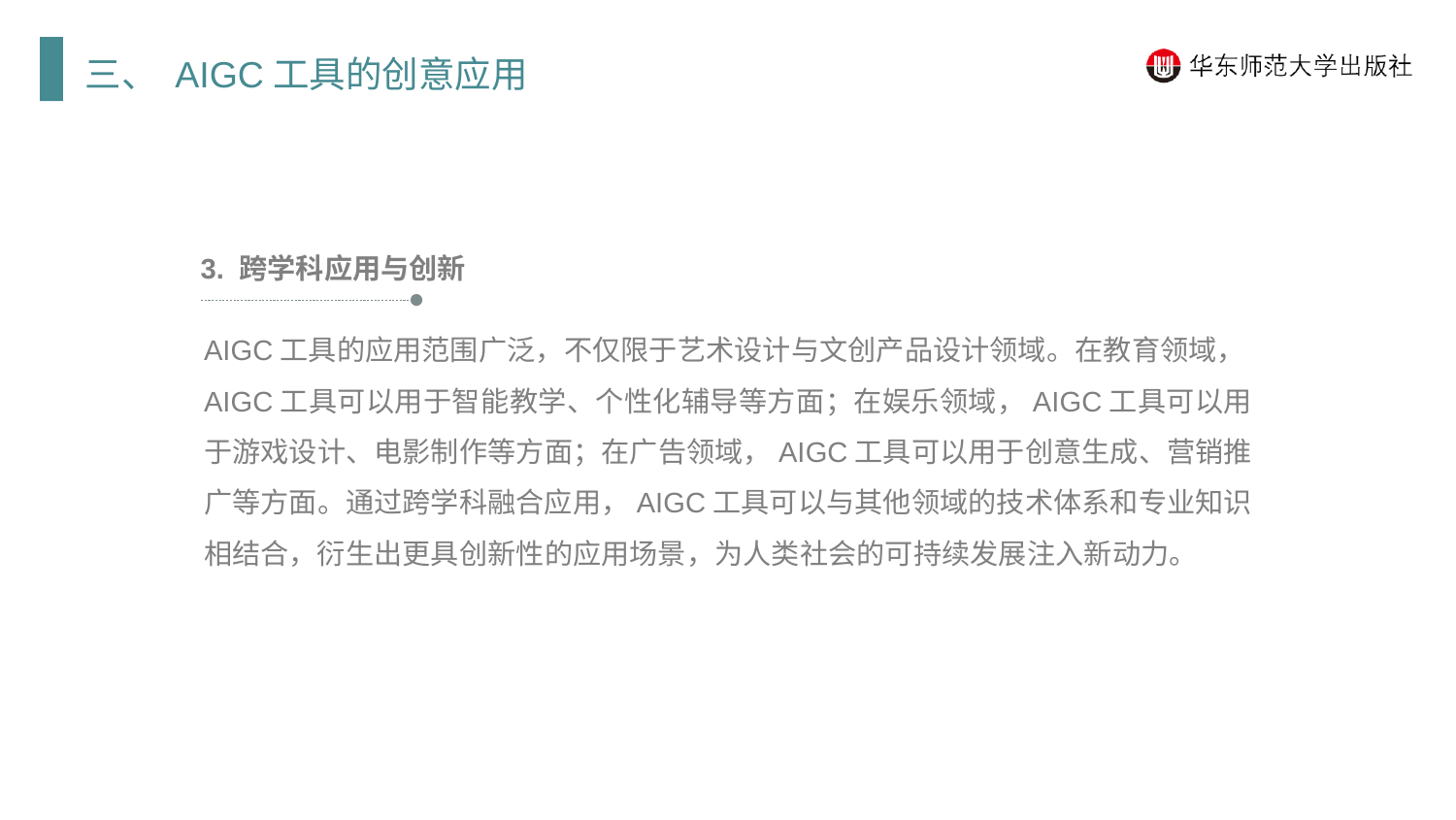

三、 AIGC工具的创意应用
3. 跨学科应用与创新
AIGC工具的应用范围广泛，不仅限于艺术设计与文创产品设计领域。在教育领域，AIGC工具可以用于智能教学、个性化辅导等方面；在娱乐领域，AIGC工具可以用于游戏设计、电影制作等方面；在广告领域，AIGC工具可以用于创意生成、营销推广等方面。通过跨学科融合应用，AIGC工具可以与其他领域的技术体系和专业知识相结合，衍生出更具创新性的应用场景，为人类社会的可持续发展注入新动力。